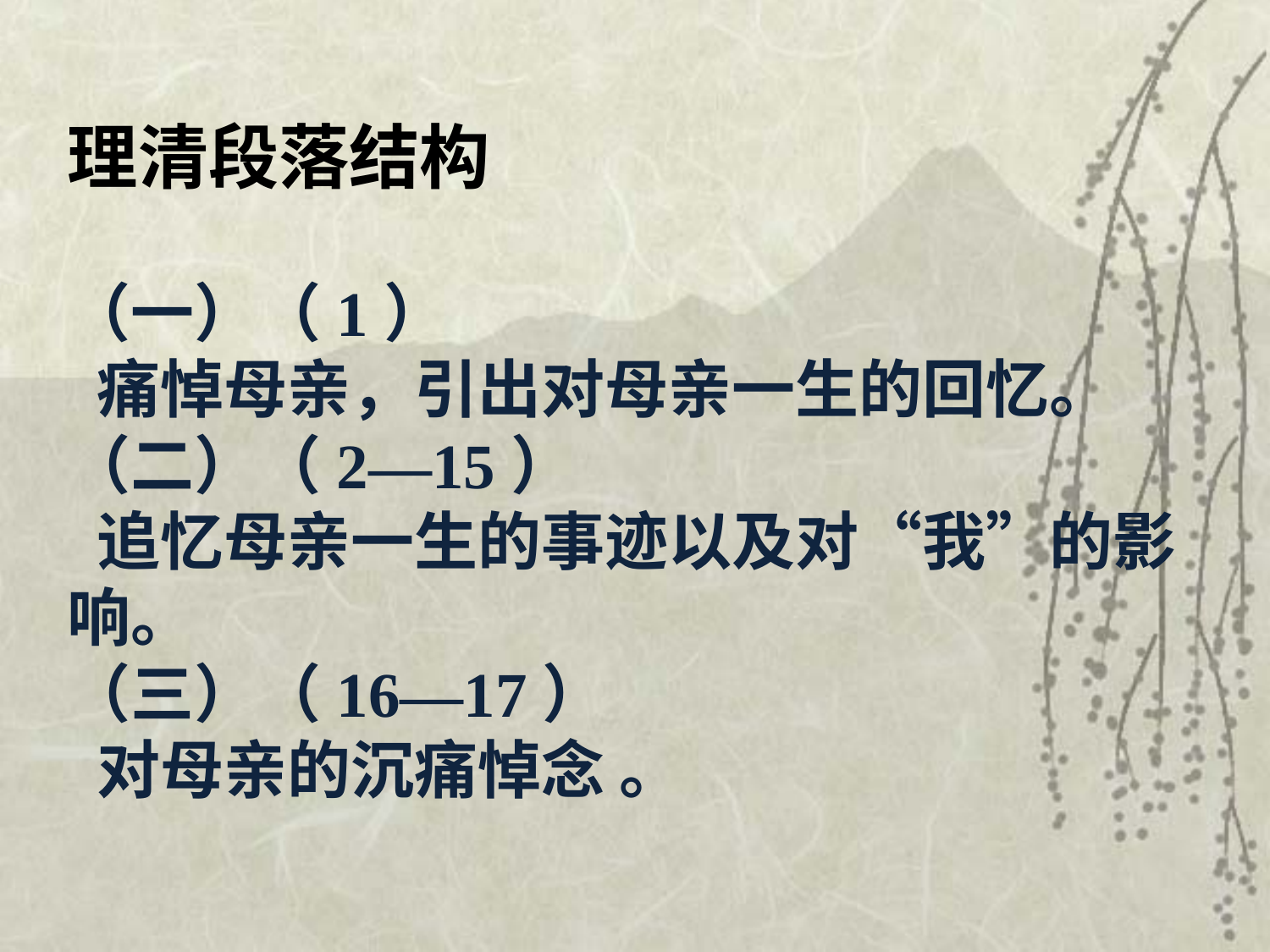

理清段落结构

（一）（1）
 痛悼母亲，引出对母亲一生的回忆。
（二）（2—15）
 追忆母亲一生的事迹以及对“我”的影响。
（三）（16—17）
 对母亲的沉痛悼念 。